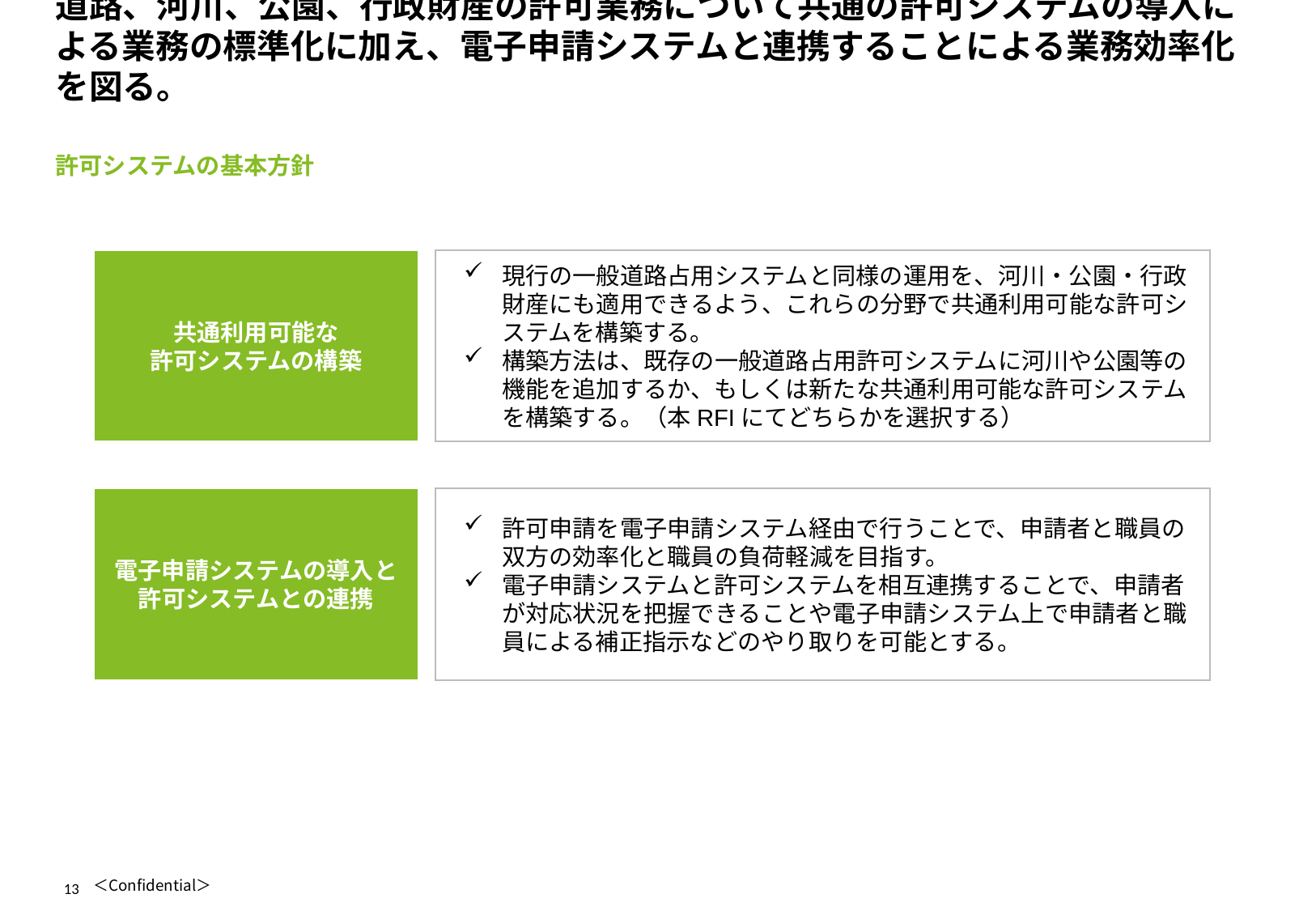

# 道路、河川、公園、行政財産の許可業務について共通の許可システムの導入による業務の標準化に加え、電子申請システムと連携することによる業務効率化を図る。
許可システムの基本方針
共通利用可能な
許可システムの構築
現行の一般道路占用システムと同様の運用を、河川・公園・行政財産にも適用できるよう、これらの分野で共通利用可能な許可システムを構築する。
構築方法は、既存の一般道路占用許可システムに河川や公園等の機能を追加するか、もしくは新たな共通利用可能な許可システムを構築する。（本RFIにてどちらかを選択する）
電子申請システムの導入と
許可システムとの連携
許可申請を電子申請システム経由で行うことで、申請者と職員の双方の効率化と職員の負荷軽減を目指す。
電子申請システムと許可システムを相互連携することで、申請者が対応状況を把握できることや電子申請システム上で申請者と職員による補正指示などのやり取りを可能とする。
13
＜Confidential＞